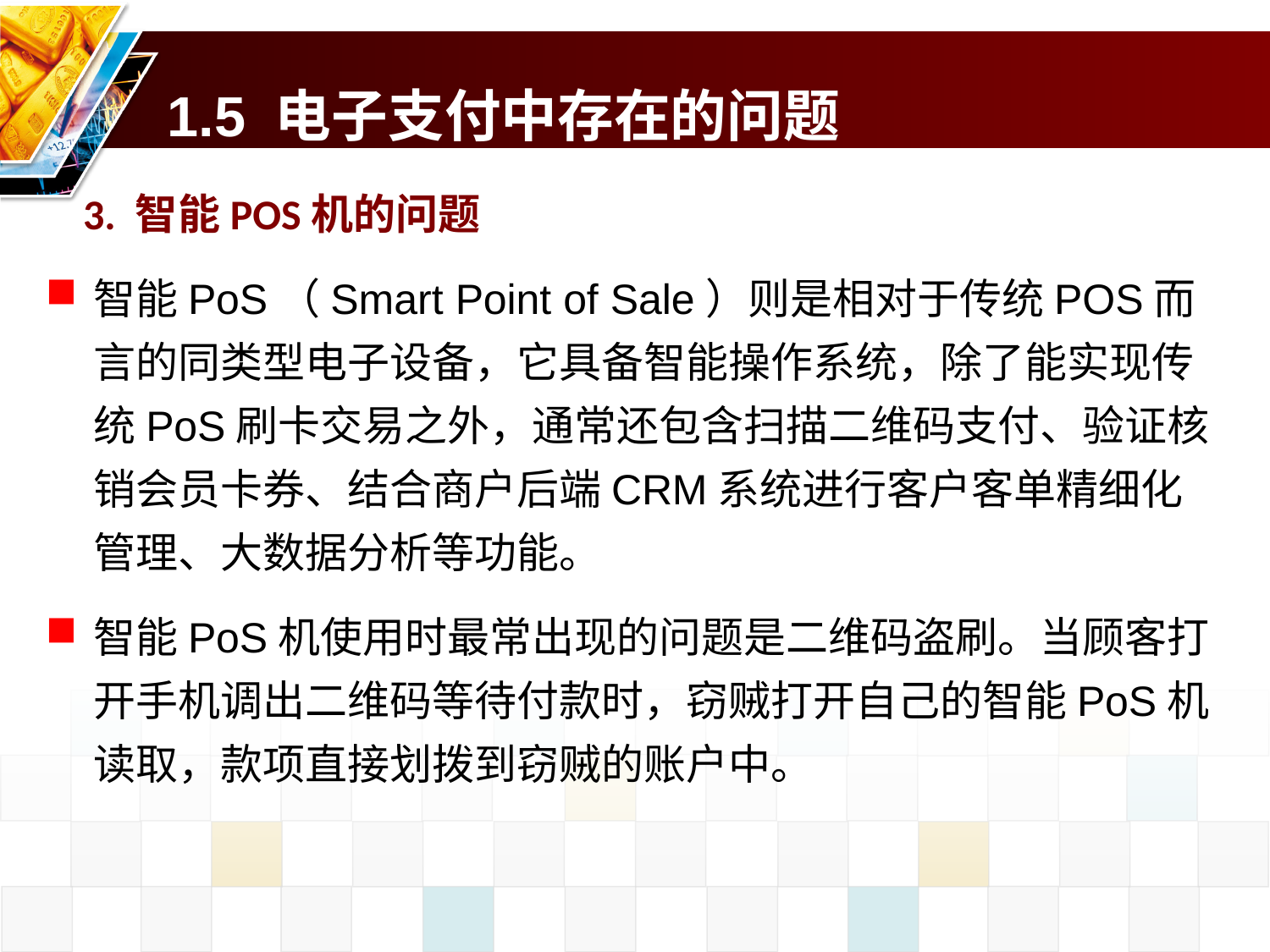

# 1.5 电子支付中存在的问题
3. 智能POS机的问题
智能PoS（Smart Point of Sale）则是相对于传统POS而言的同类型电子设备，它具备智能操作系统，除了能实现传统PoS刷卡交易之外，通常还包含扫描二维码支付、验证核销会员卡券、结合商户后端CRM系统进行客户客单精细化管理、大数据分析等功能。
智能PoS机使用时最常出现的问题是二维码盗刷。当顾客打开手机调出二维码等待付款时，窃贼打开自己的智能PoS机读取，款项直接划拨到窃贼的账户中。